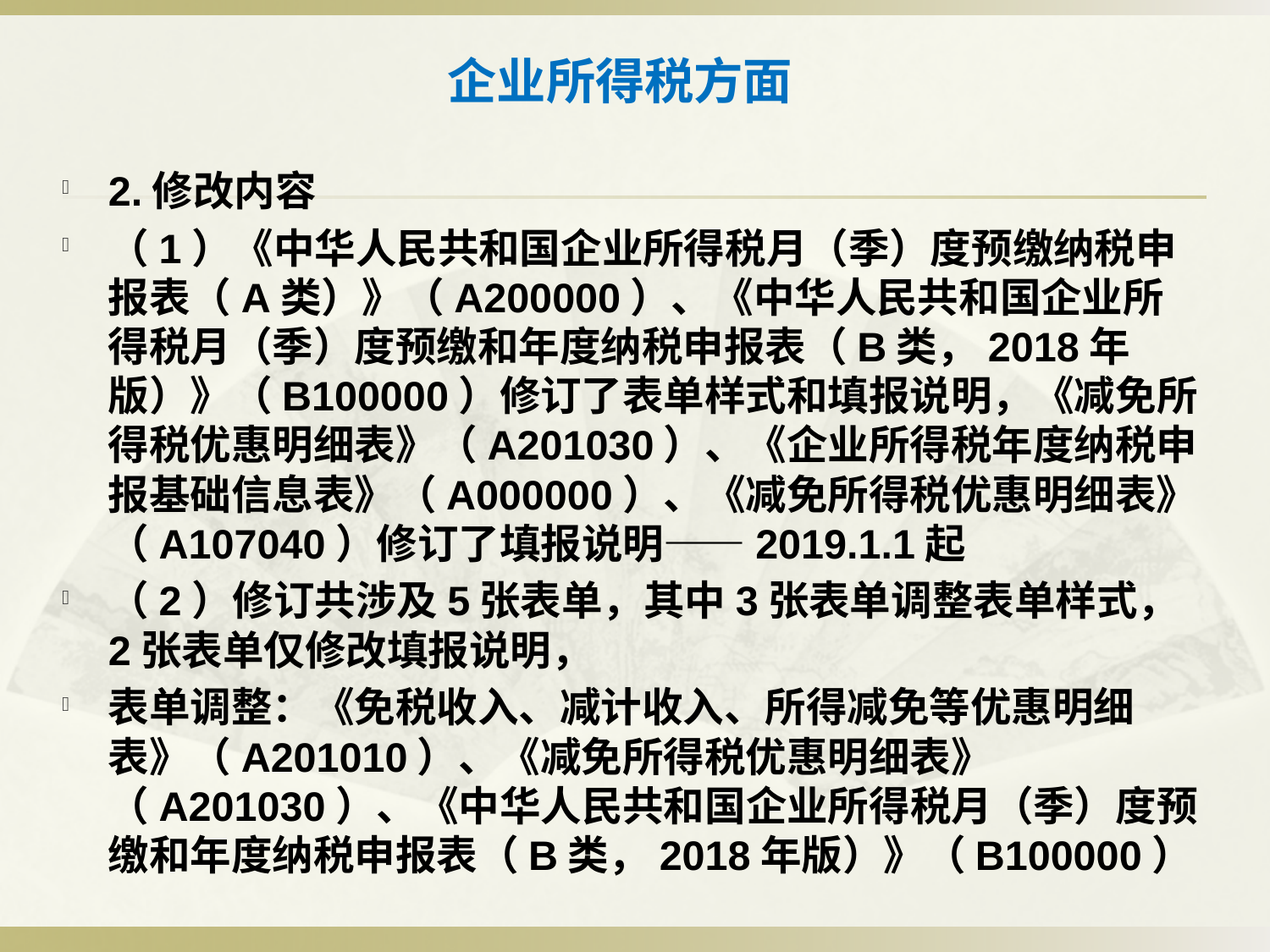

# 企业所得税方面
2.修改内容
（1）《中华人民共和国企业所得税月（季）度预缴纳税申报表（A类）》（A200000）、《中华人民共和国企业所得税月（季）度预缴和年度纳税申报表（B类，2018年版）》（B100000）修订了表单样式和填报说明，《减免所得税优惠明细表》（A201030）、《企业所得税年度纳税申报基础信息表》（A000000）、《减免所得税优惠明细表》（A107040）修订了填报说明——2019.1.1起
（2）修订共涉及5张表单，其中3张表单调整表单样式，2张表单仅修改填报说明，
表单调整：《免税收入、减计收入、所得减免等优惠明细表》（A201010）、《减免所得税优惠明细表》（A201030）、《中华人民共和国企业所得税月（季）度预缴和年度纳税申报表（B类，2018年版）》（B100000）